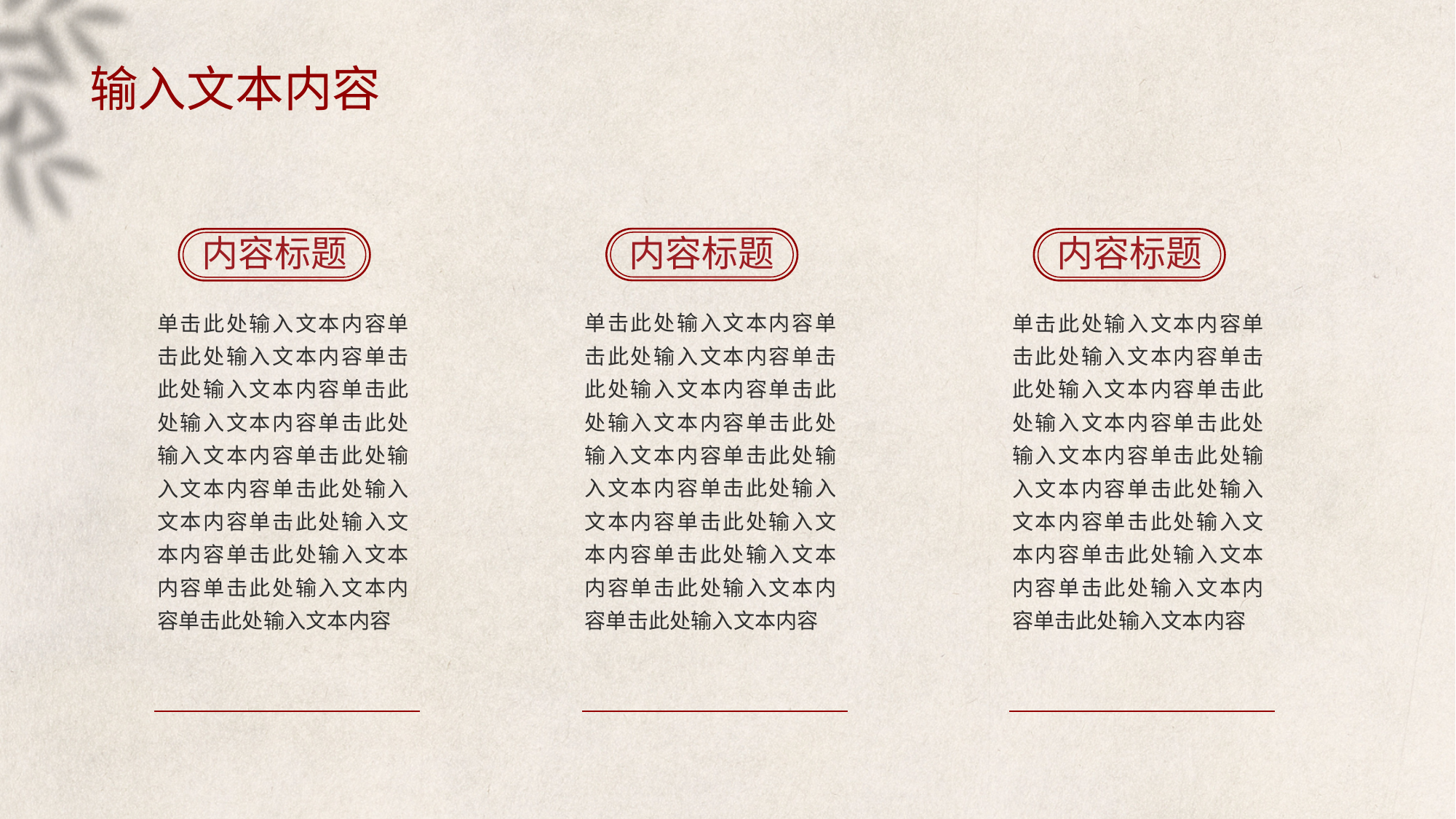

# 输入文本内容
内容标题
内容标题
内容标题

单击此处输入文本内容单击此处输入文本内容单击此处输入文本内容单击此处输入文本内容单击此处输入文本内容单击此处输入文本内容单击此处输入文本内容单击此处输入文本内容单击此处输入文本内容单击此处输入文本内容单击此处输入文本内容
单击此处输入文本内容单击此处输入文本内容单击此处输入文本内容单击此处输入文本内容单击此处输入文本内容单击此处输入文本内容单击此处输入文本内容单击此处输入文本内容单击此处输入文本内容单击此处输入文本内容单击此处输入文本内容
单击此处输入文本内容单击此处输入文本内容单击此处输入文本内容单击此处输入文本内容单击此处输入文本内容单击此处输入文本内容单击此处输入文本内容单击此处输入文本内容单击此处输入文本内容单击此处输入文本内容单击此处输入文本内容